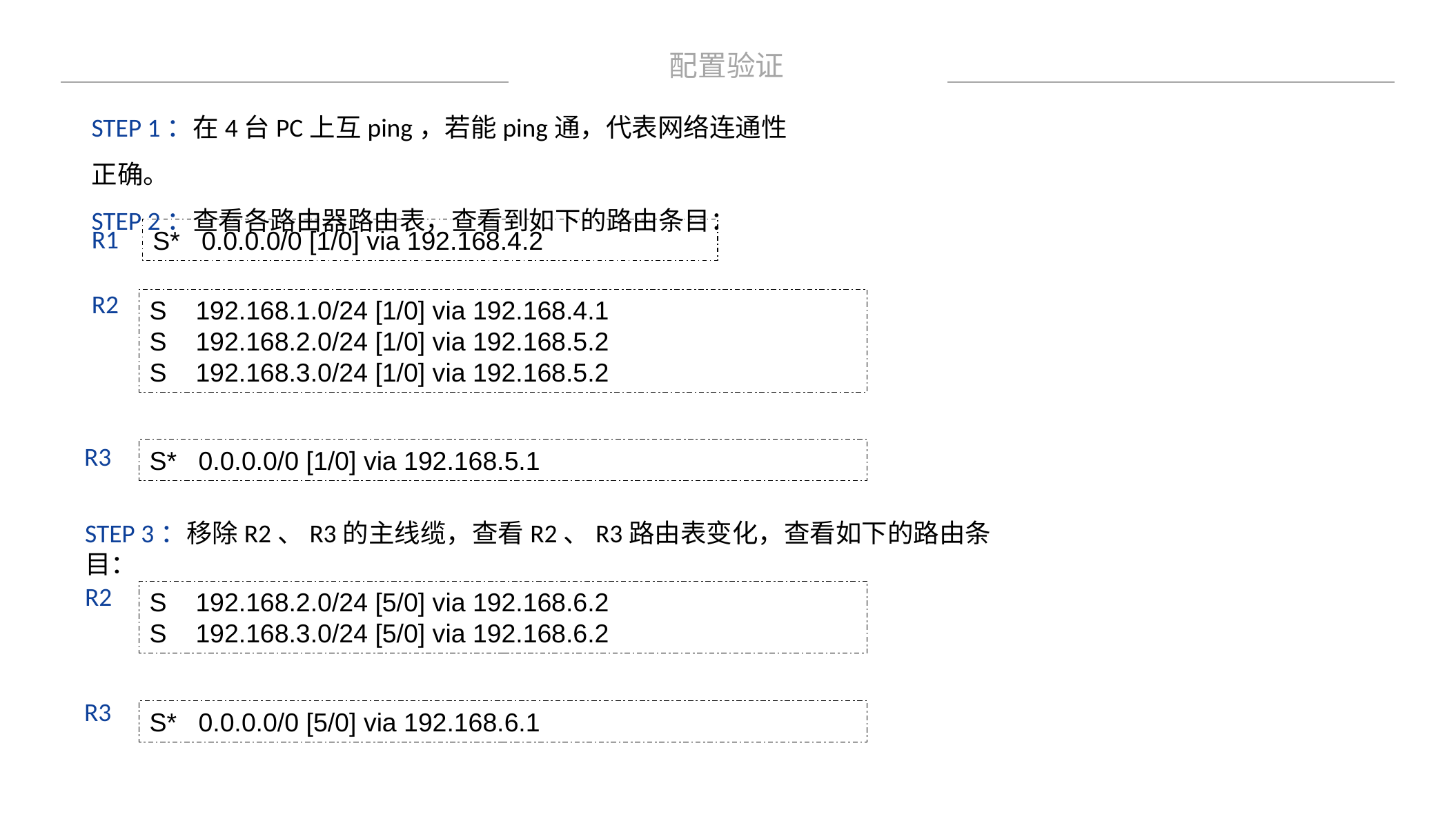

配置验证
STEP 1：在4台PC上互ping，若能ping通，代表网络连通性正确。
STEP 2：查看各路由器路由表，查看到如下的路由条目：
R1
S*   0.0.0.0/0 [1/0] via 192.168.4.2
R2
S    192.168.1.0/24 [1/0] via 192.168.4.1
S    192.168.2.0/24 [1/0] via 192.168.5.2
S    192.168.3.0/24 [1/0] via 192.168.5.2
R3
S*   0.0.0.0/0 [1/0] via 192.168.5.1
STEP 3：移除R2、R3的主线缆，查看R2、R3路由表变化，查看如下的路由条目：
R2
S    192.168.2.0/24 [5/0] via 192.168.6.2
S    192.168.3.0/24 [5/0] via 192.168.6.2
R3
S*   0.0.0.0/0 [5/0] via 192.168.6.1